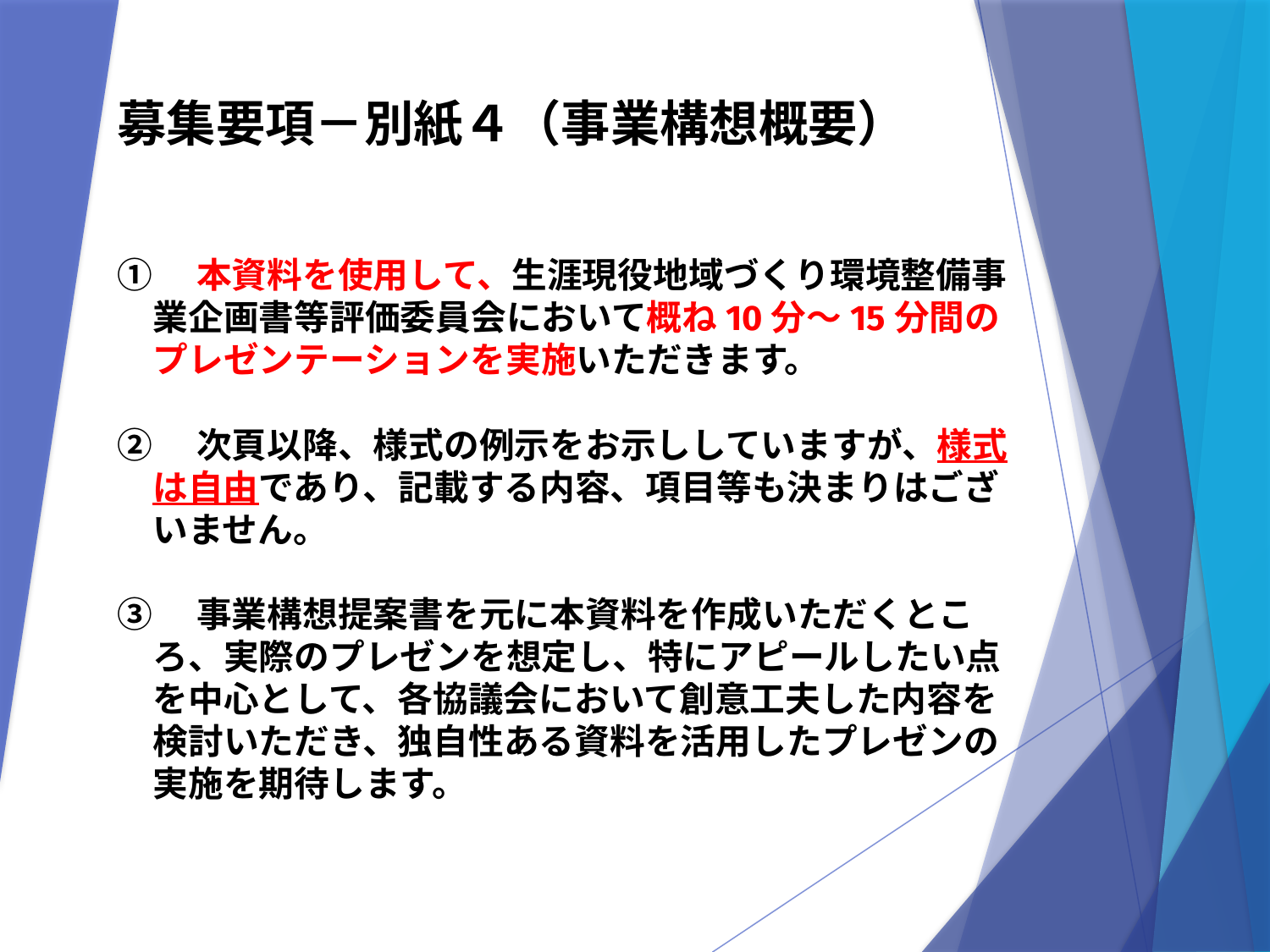

募集要項－別紙４（事業構想概要）

①　本資料を使用して、生涯現役地域づくり環境整備事
　業企画書等評価委員会において概ね10分～15分間の
　プレゼンテーションを実施いただきます。

②　次頁以降、様式の例示をお示ししていますが、様式
　は自由であり、記載する内容、項目等も決まりはござ
　いません。

③　事業構想提案書を元に本資料を作成いただくとこ
　ろ、実際のプレゼンを想定し、特にアピールしたい点
　を中心として、各協議会において創意工夫した内容を
　検討いただき、独自性ある資料を活用したプレゼンの
　実施を期待します。